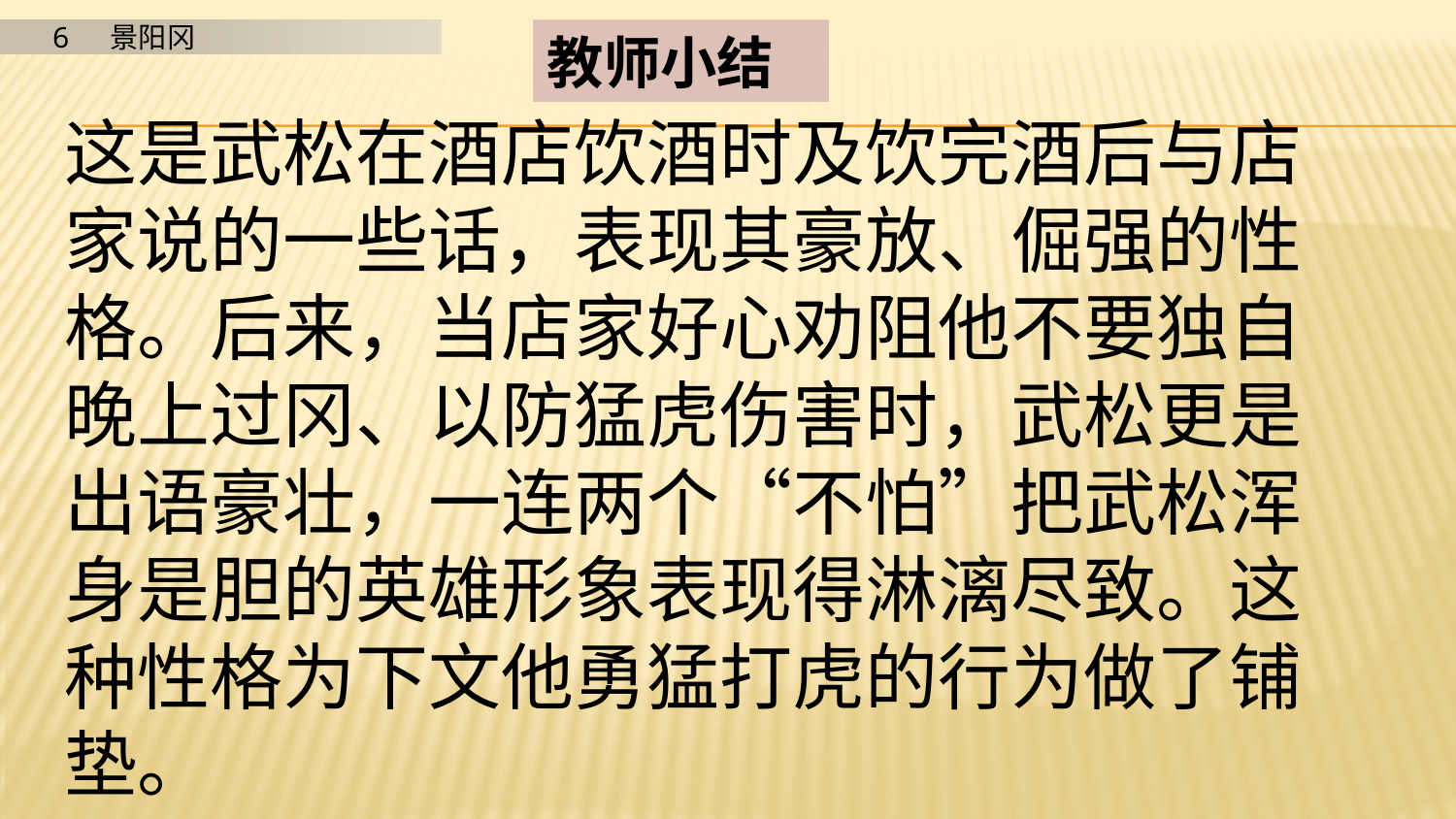

教师小结
这是武松在酒店饮酒时及饮完酒后与店家说的一些话，表现其豪放、倔强的性格。后来，当店家好心劝阻他不要独自晚上过冈、以防猛虎伤害时，武松更是出语豪壮，一连两个“不怕”把武松浑身是胆的英雄形象表现得淋漓尽致。这种性格为下文他勇猛打虎的行为做了铺垫。